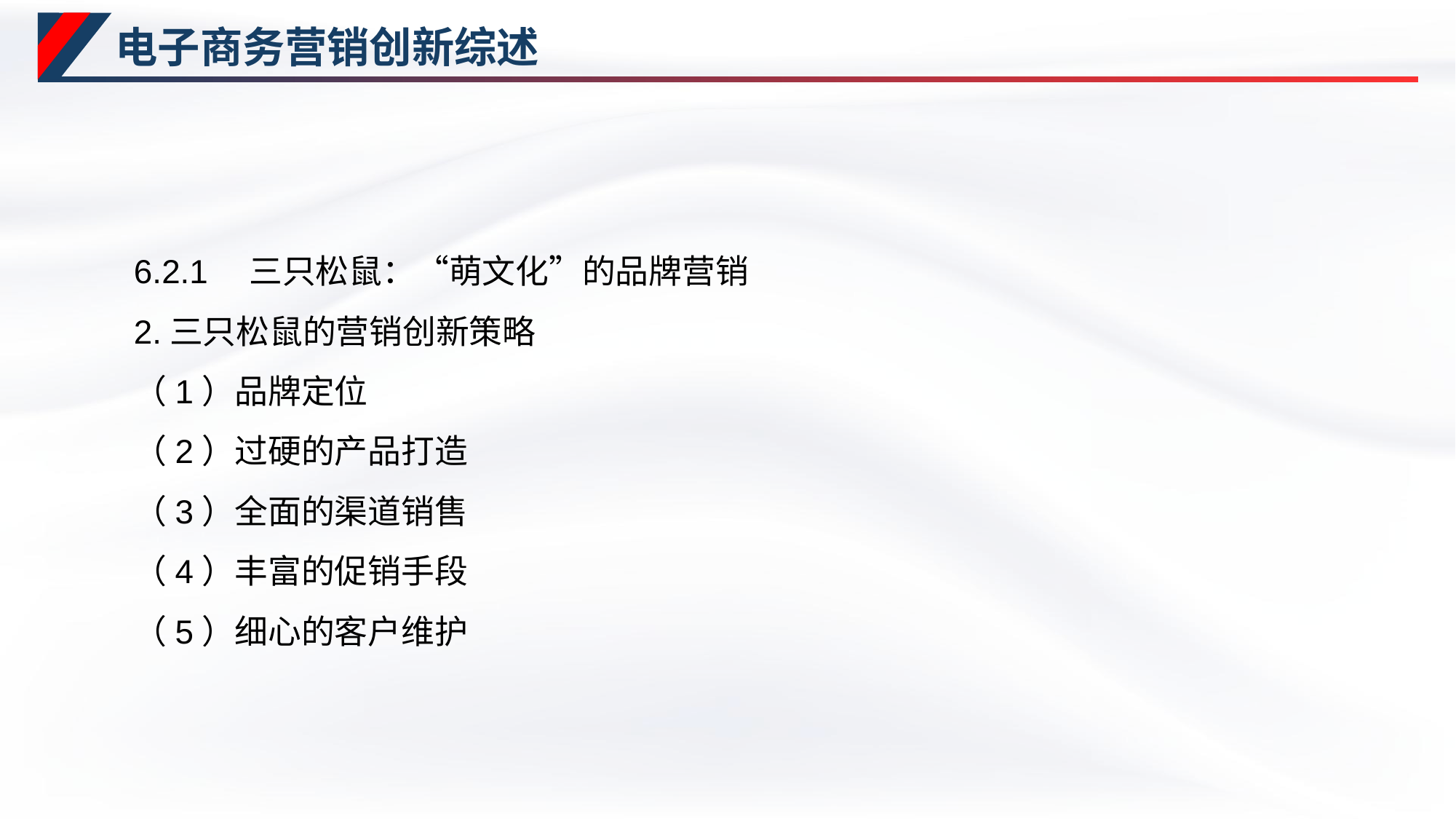

# 电子商务营销创新综述
6.2.1　三只松鼠：“萌文化”的品牌营销
2.三只松鼠的营销创新策略
（1）品牌定位
（2）过硬的产品打造
（3）全面的渠道销售
（4）丰富的促销手段
（5）细心的客户维护